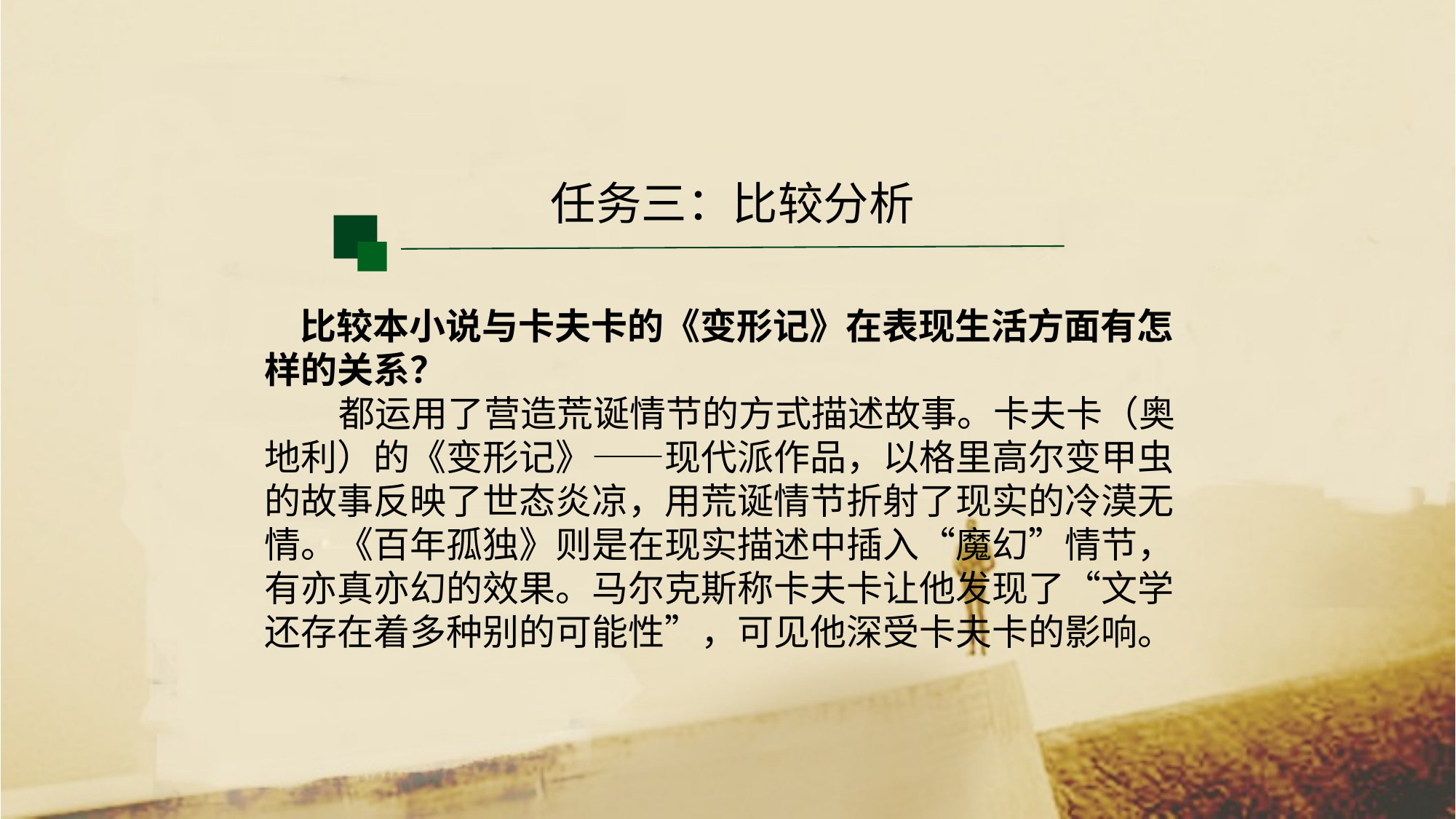

任务三：比较分析

   比较本小说与卡夫卡的《变形记》在表现生活方面有怎样的关系？
        都运用了营造荒诞情节的方式描述故事。卡夫卡（奥地利）的《变形记》——现代派作品，以格里高尔变甲虫的故事反映了世态炎凉，用荒诞情节折射了现实的冷漠无情。《百年孤独》则是在现实描述中插入“魔幻”情节，有亦真亦幻的效果。马尔克斯称卡夫卡让他发现了“文学还存在着多种别的可能性”，可见他深受卡夫卡的影响。